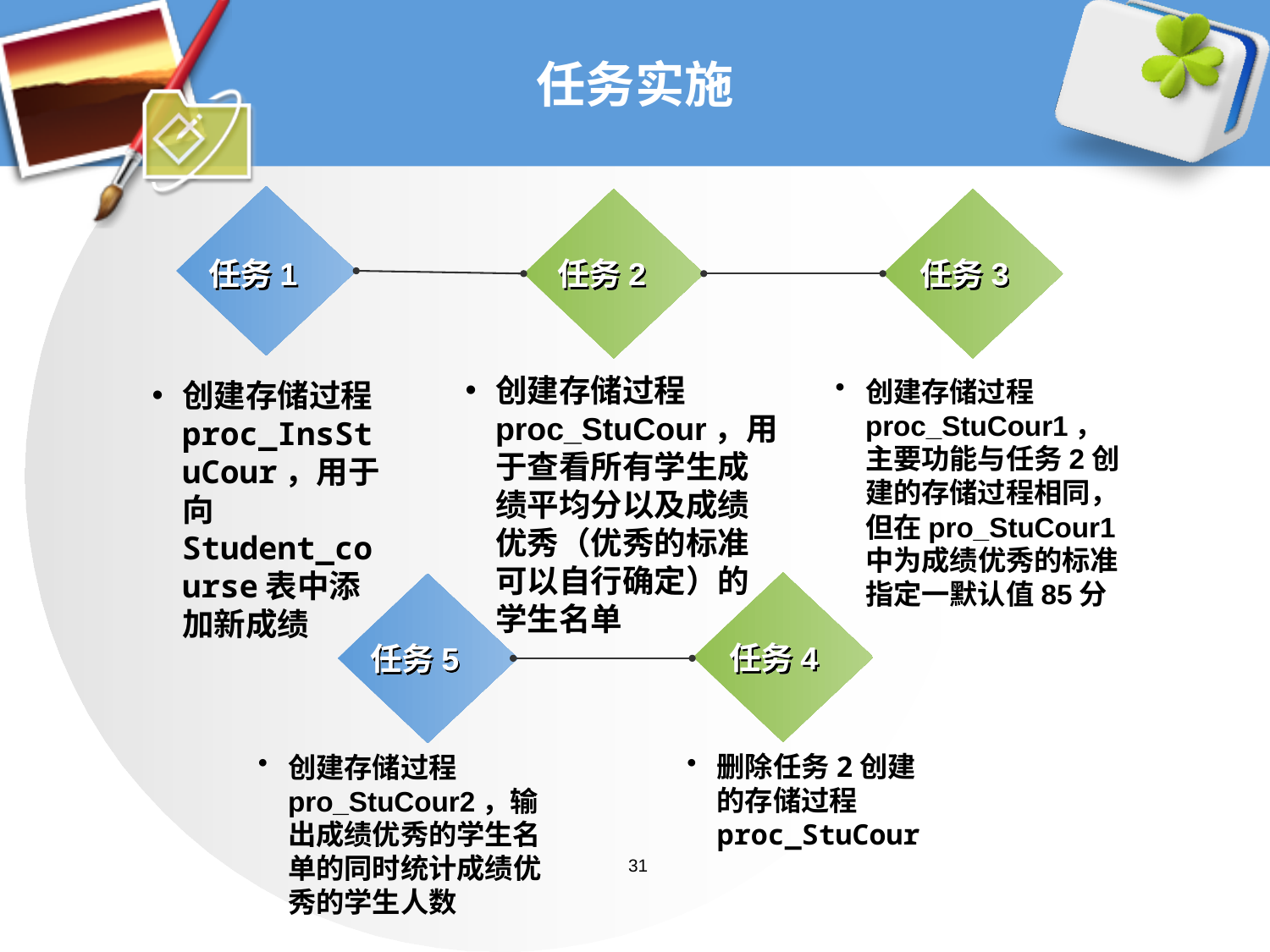

# 任务实施

任务1
任务2
任务3
创建存储过程proc_StuCour，用于查看所有学生成绩平均分以及成绩优秀（优秀的标准可以自行确定）的学生名单
创建存储过程proc_StuCour1，主要功能与任务2创建的存储过程相同，但在pro_StuCour1中为成绩优秀的标准指定一默认值85分
创建存储过程proc_InsStuCour，用于向Student_course表中添加新成绩

任务4
任务5
删除任务2创建的存储过程proc_StuCour
创建存储过程pro_StuCour2，输出成绩优秀的学生名单的同时统计成绩优秀的学生人数
31